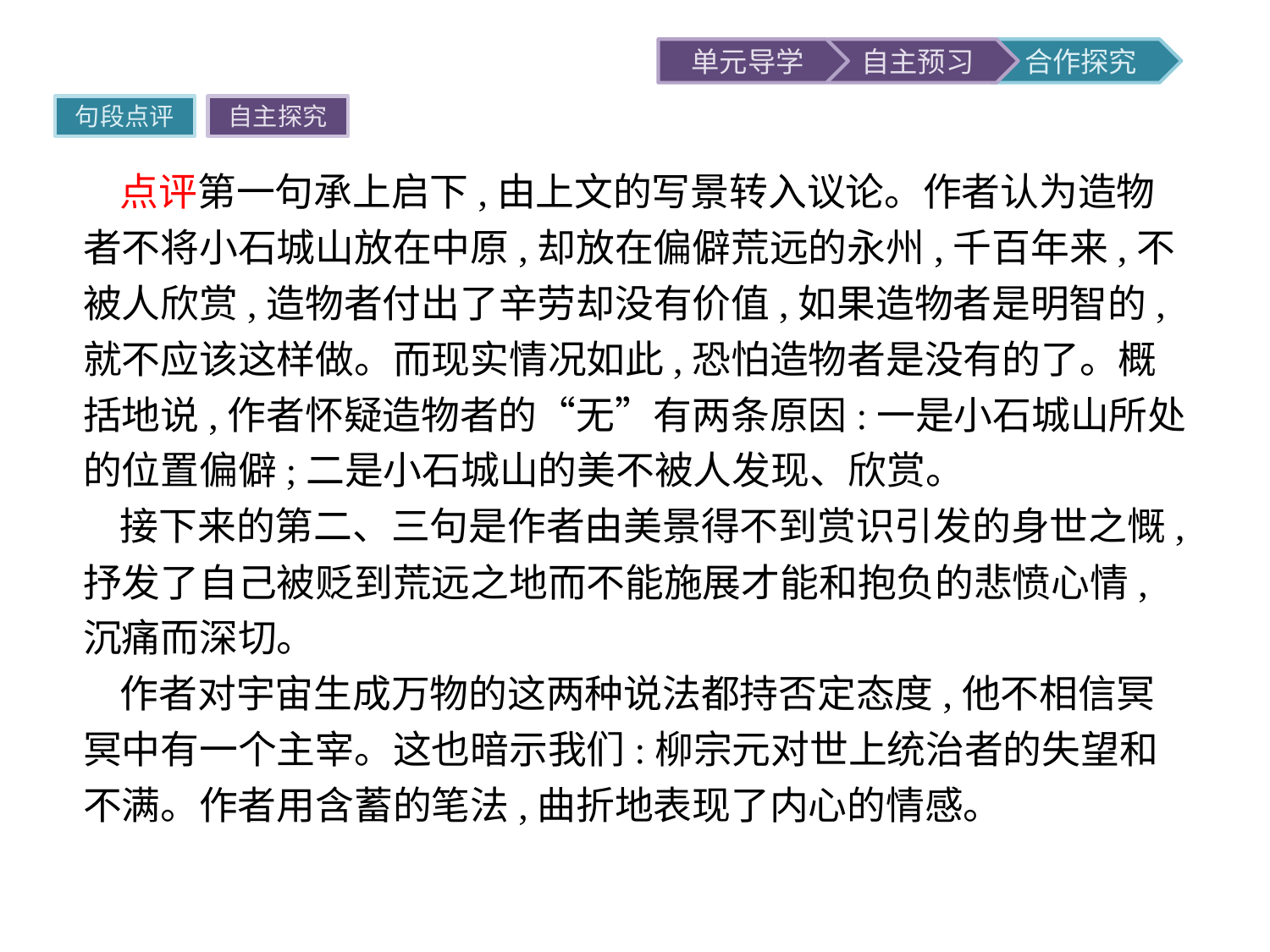

句段点评
自主探究
点评第一句承上启下,由上文的写景转入议论。作者认为造物者不将小石城山放在中原,却放在偏僻荒远的永州,千百年来,不被人欣赏,造物者付出了辛劳却没有价值,如果造物者是明智的,就不应该这样做。而现实情况如此,恐怕造物者是没有的了。概括地说,作者怀疑造物者的“无”有两条原因:一是小石城山所处的位置偏僻;二是小石城山的美不被人发现、欣赏。
接下来的第二、三句是作者由美景得不到赏识引发的身世之慨,抒发了自己被贬到荒远之地而不能施展才能和抱负的悲愤心情,沉痛而深切。
作者对宇宙生成万物的这两种说法都持否定态度,他不相信冥冥中有一个主宰。这也暗示我们:柳宗元对世上统治者的失望和不满。作者用含蓄的笔法,曲折地表现了内心的情感。